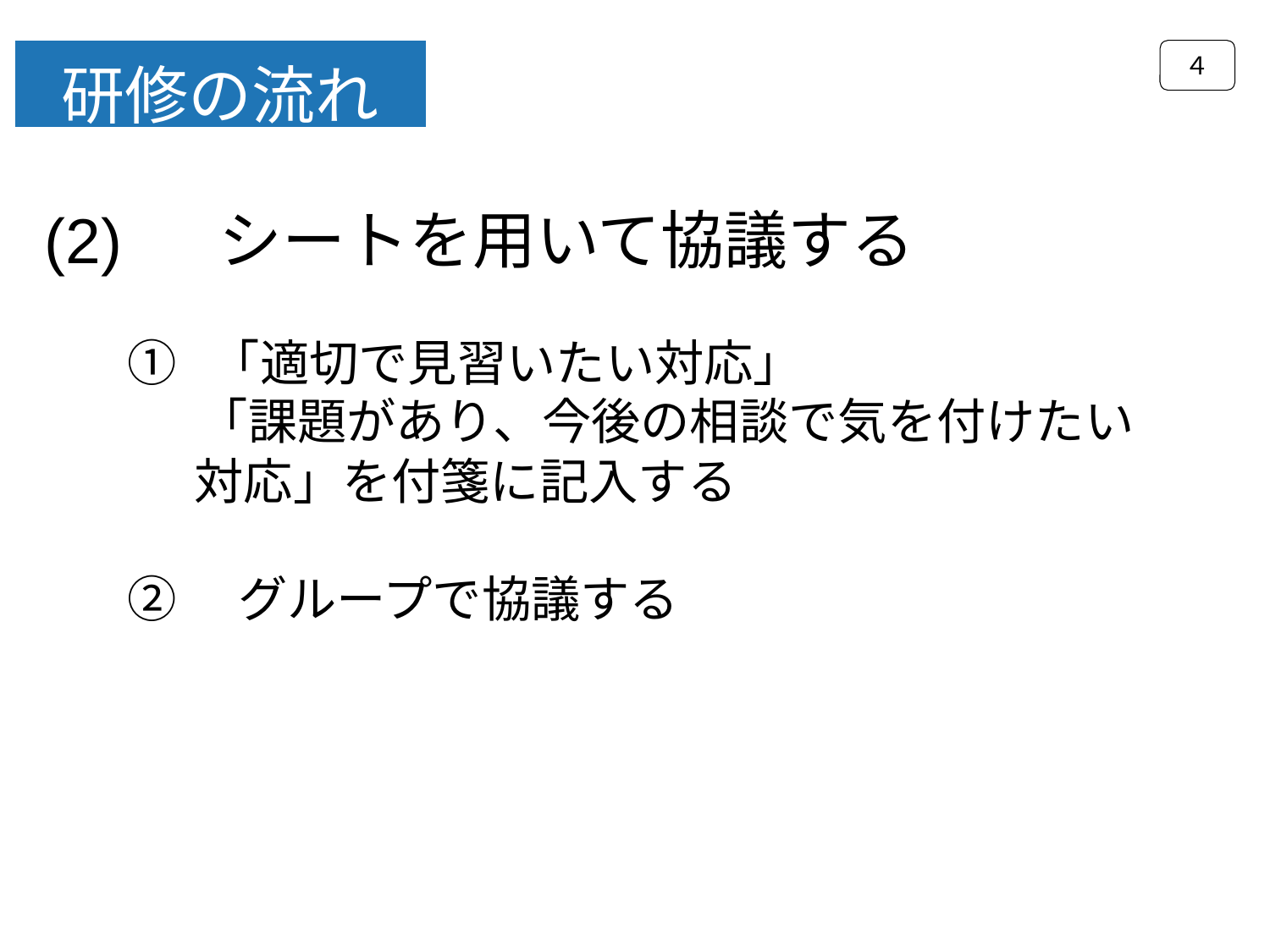

４
研修の流れ
(2) 　シートを用いて協議する

①  「適切で見習いたい対応」
　  「課題があり、今後の相談で気を付けたい
     対応」を付箋に記入する

②　グループで協議する